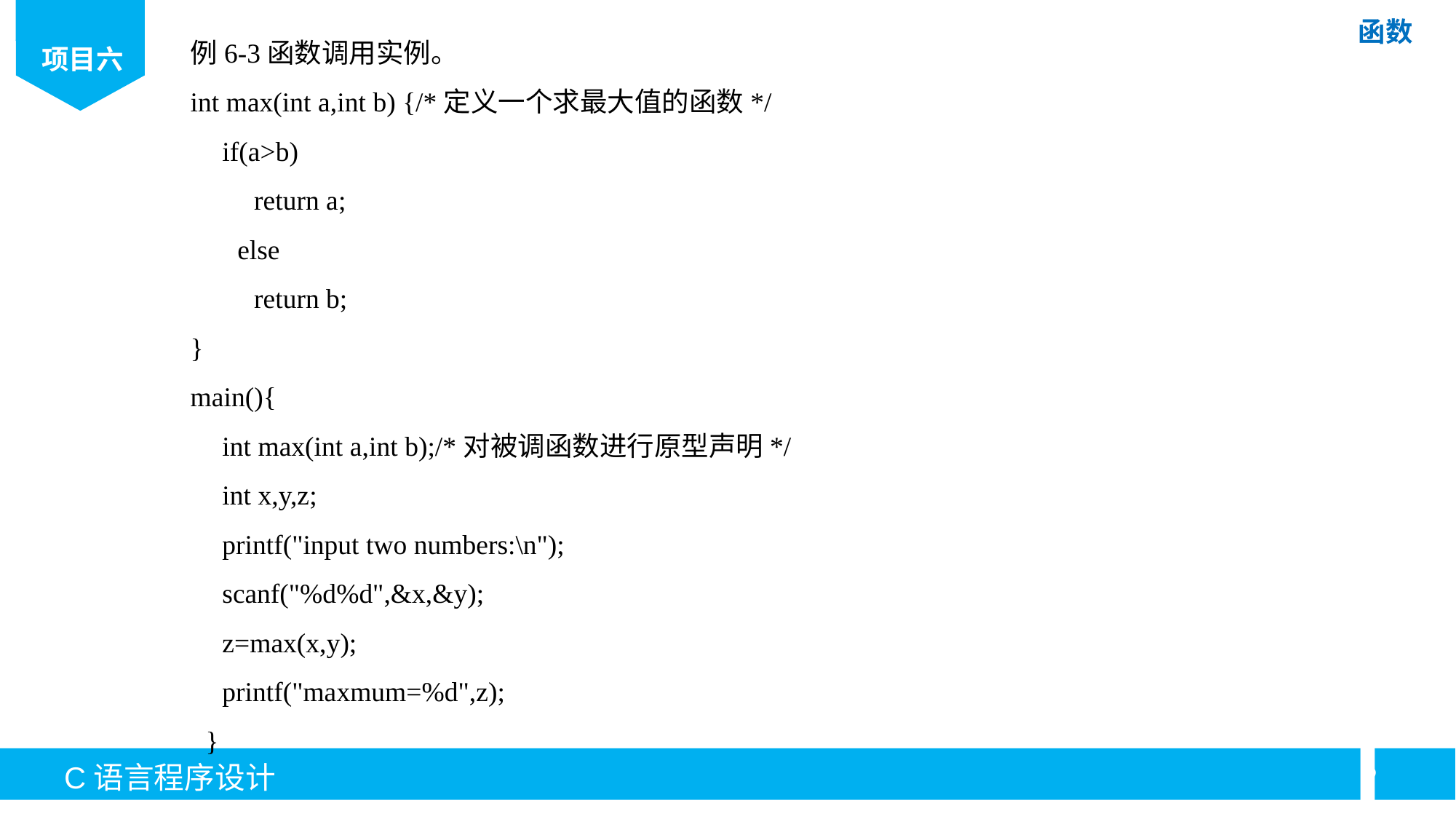

例6-3函数调用实例。
int max(int a,int b) {/*定义一个求最大值的函数*/
if(a>b)
return a;
else
return b;
}
main(){
int max(int a,int b);/*对被调函数进行原型声明*/
int x,y,z;
printf("input two numbers:\n");
scanf("%d%d",&x,&y);
z=max(x,y);
printf("maxmum=%d",z);
}